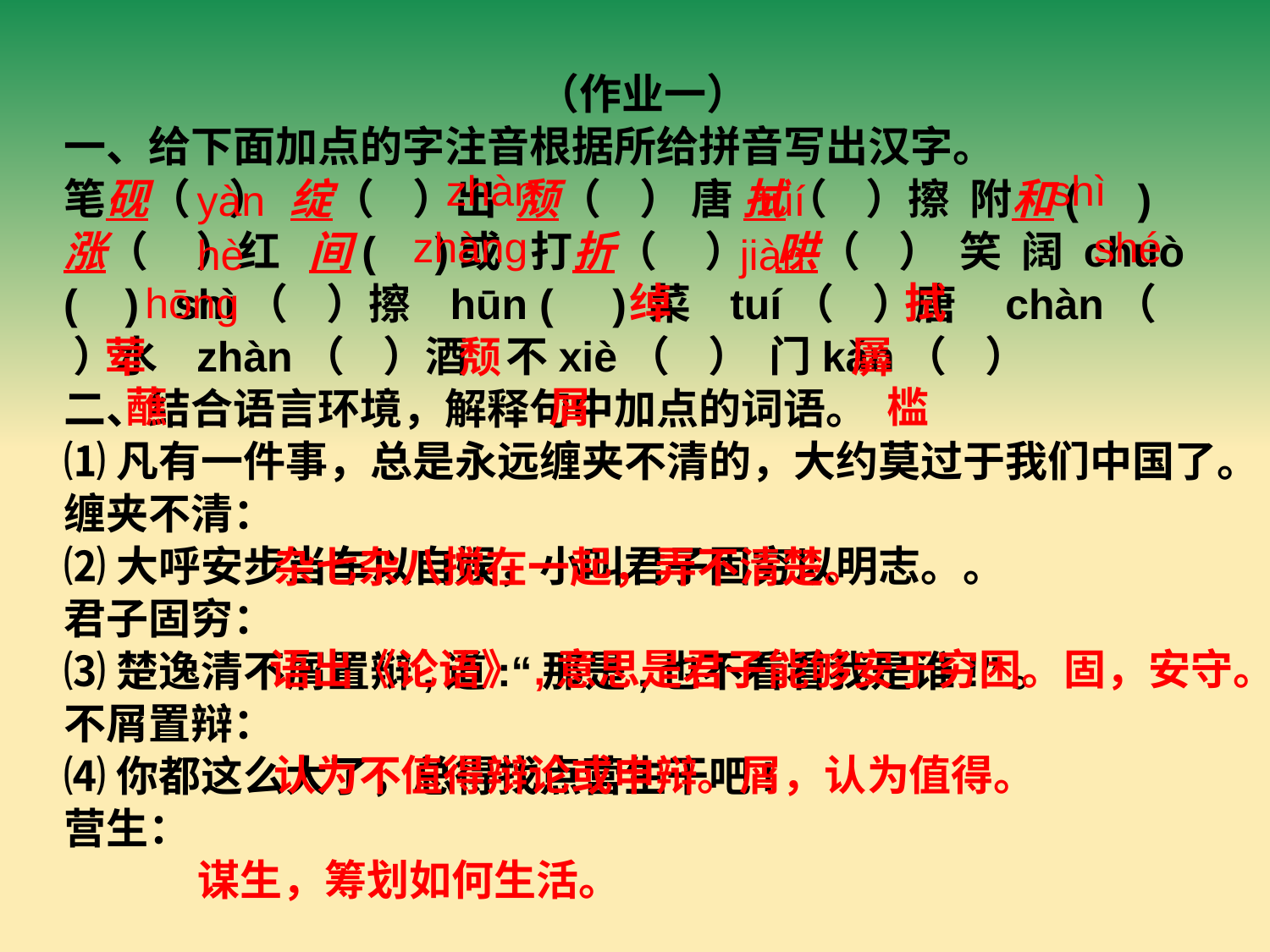

（作业一）
一、给下面加点的字注音根据所给拼音写出汉字。
笔砚（    ）  绽（    ）出  颓（    ） 唐 拭（    ）擦  附和(     )  涨（     ）红   间(     )或   打折（     ）   哄（    ）  笑  阔 chuò (    )   shì（    ）擦   hūn (     ) 菜   tuí（    ）唐    chàn（    ）水   zhàn（    ）酒    不xiè（    ）  门kǎn（    ）
二、结合语言环境，解释句中加点的词语。
⑴凡有一件事，总是永远缠夹不清的，大约莫过于我们中国了。
缠夹不清：
⑵大呼安步当车以自娱，小叫君子固穷以明志。。
君子固穷：
⑶楚逸清不屑置辩,道:“那是,也不看看我是谁!”。
不屑置辩：
⑷你都这么大了，总得找点营生干吧!
营生：
zhàn
shì
tuí
yàn
zhàng
shé
hè
jiàn
hōng
绰
拭
荤
颓
羼
蘸
屑
槛
杂七杂八搅在一起，弄不清楚。
语出《论语》,意思是君子能够安于穷困。固，安守。
认为不值得辩论或申辩。屑，认为值得。
谋生，筹划如何生活。